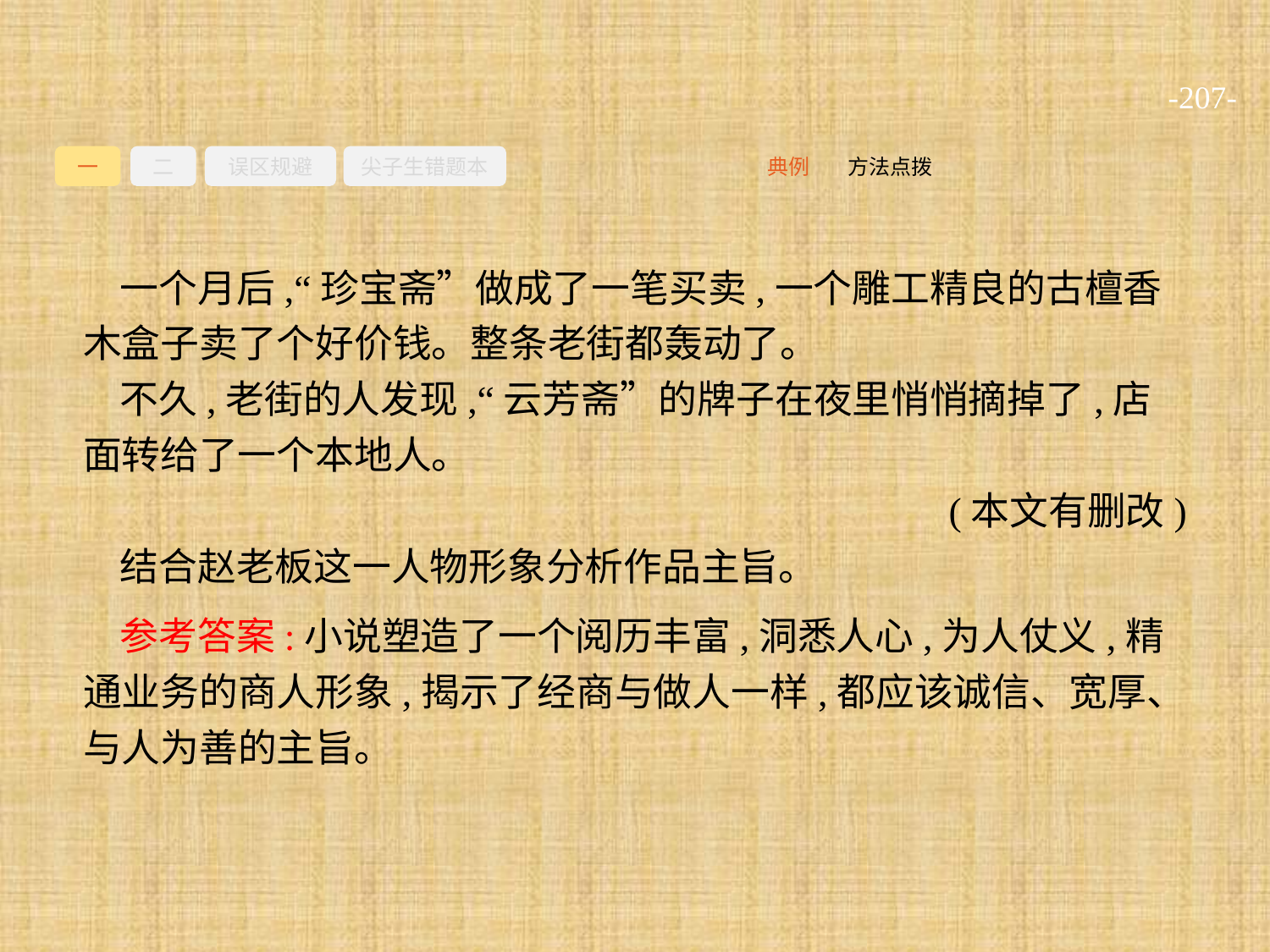

-207-
一
二
误区规避
尖子生错题本
方法点拨
典例
一个月后,“珍宝斋”做成了一笔买卖,一个雕工精良的古檀香木盒子卖了个好价钱。整条老街都轰动了。
不久,老街的人发现,“云芳斋”的牌子在夜里悄悄摘掉了,店面转给了一个本地人。
(本文有删改)
结合赵老板这一人物形象分析作品主旨。
参考答案:小说塑造了一个阅历丰富,洞悉人心,为人仗义,精通业务的商人形象,揭示了经商与做人一样,都应该诚信、宽厚、与人为善的主旨。